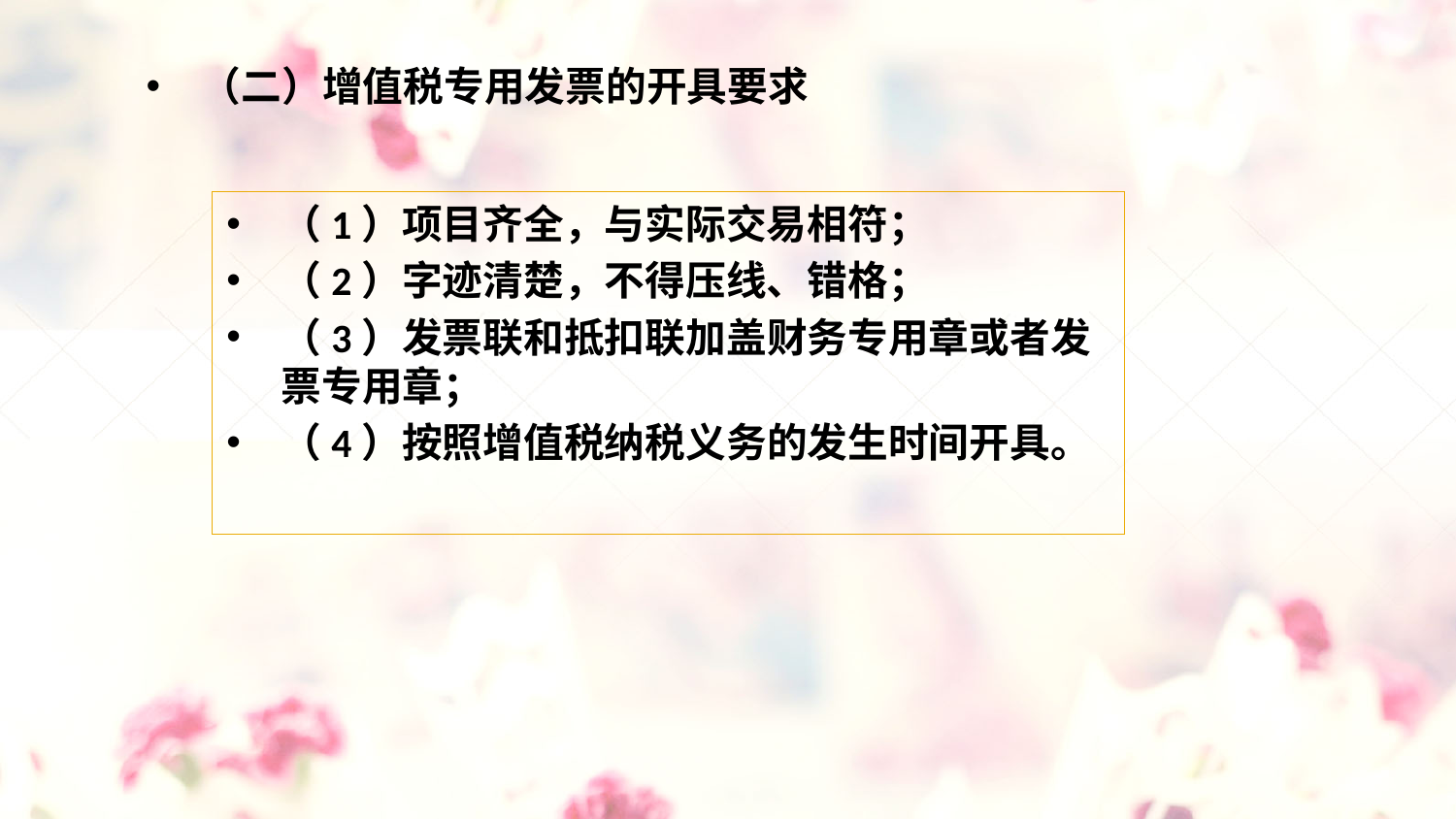

（二）增值税专用发票的开具要求
（1）项目齐全，与实际交易相符；
（2）字迹清楚，不得压线、错格；
（3）发票联和抵扣联加盖财务专用章或者发票专用章；
（4）按照增值税纳税义务的发生时间开具。